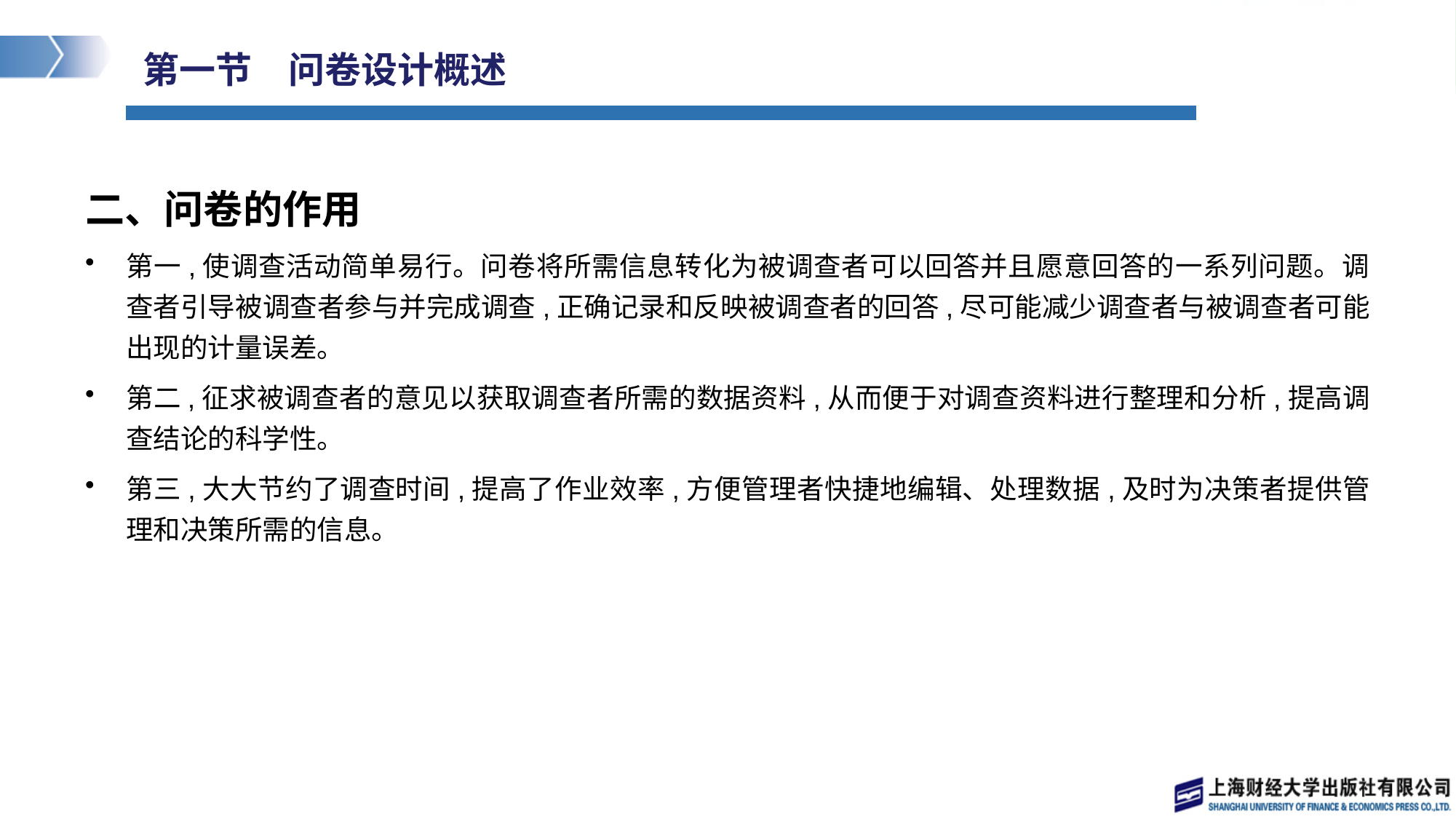

# 第一节　问卷设计概述
二、问卷的作用
第一,使调查活动简单易行。问卷将所需信息转化为被调查者可以回答并且愿意回答的一系列问题。调查者引导被调查者参与并完成调查,正确记录和反映被调查者的回答,尽可能减少调查者与被调查者可能出现的计量误差。
第二,征求被调查者的意见以获取调查者所需的数据资料,从而便于对调查资料进行整理和分析,提高调查结论的科学性。
第三,大大节约了调查时间,提高了作业效率,方便管理者快捷地编辑、处理数据,及时为决策者提供管理和决策所需的信息。